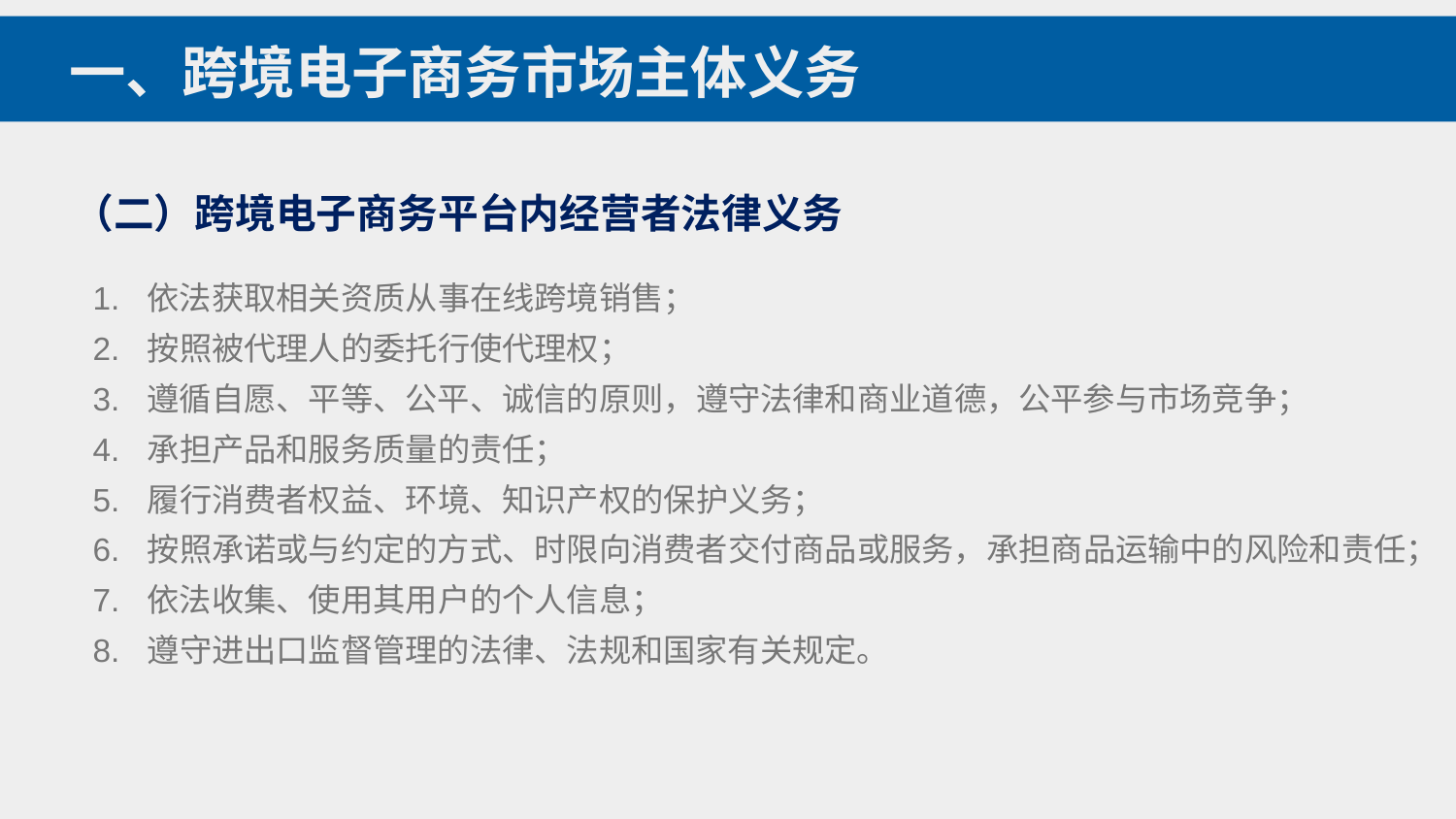

一、跨境电子商务市场主体义务
（二）跨境电子商务平台内经营者法律义务
依法获取相关资质从事在线跨境销售；
按照被代理人的委托行使代理权；
遵循自愿、平等、公平、诚信的原则，遵守法律和商业道德，公平参与市场竞争；
承担产品和服务质量的责任；
履行消费者权益、环境、知识产权的保护义务；
按照承诺或与约定的方式、时限向消费者交付商品或服务，承担商品运输中的风险和责任；
依法收集、使用其用户的个人信息；
遵守进出口监督管理的法律、法规和国家有关规定。